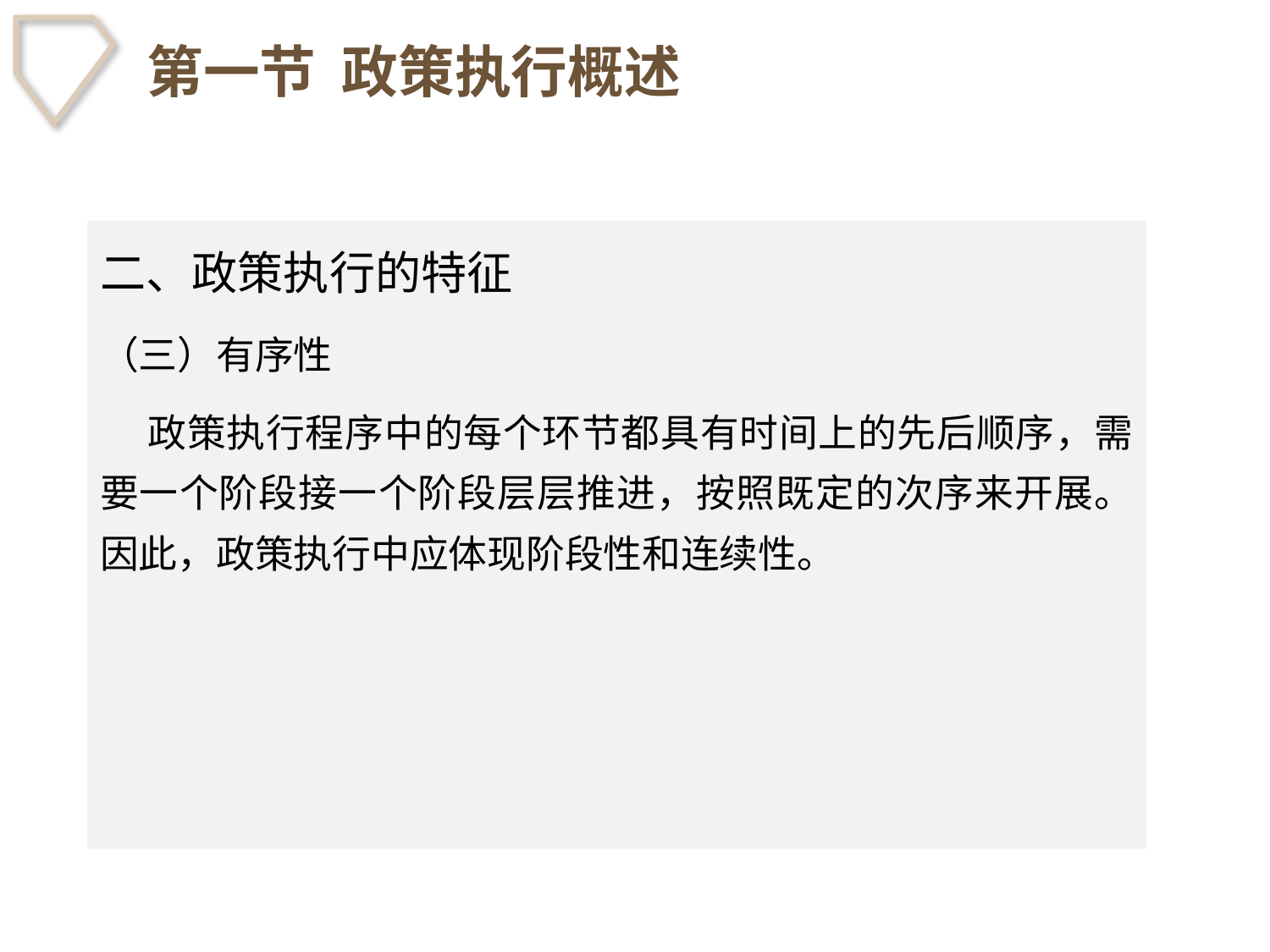

# 第一节  政策执行概述
二、政策执行的特征
（三）有序性
    政策执行程序中的每个环节都具有时间上的先后顺序，需要一个阶段接一个阶段层层推进，按照既定的次序来开展。因此，政策执行中应体现阶段性和连续性。